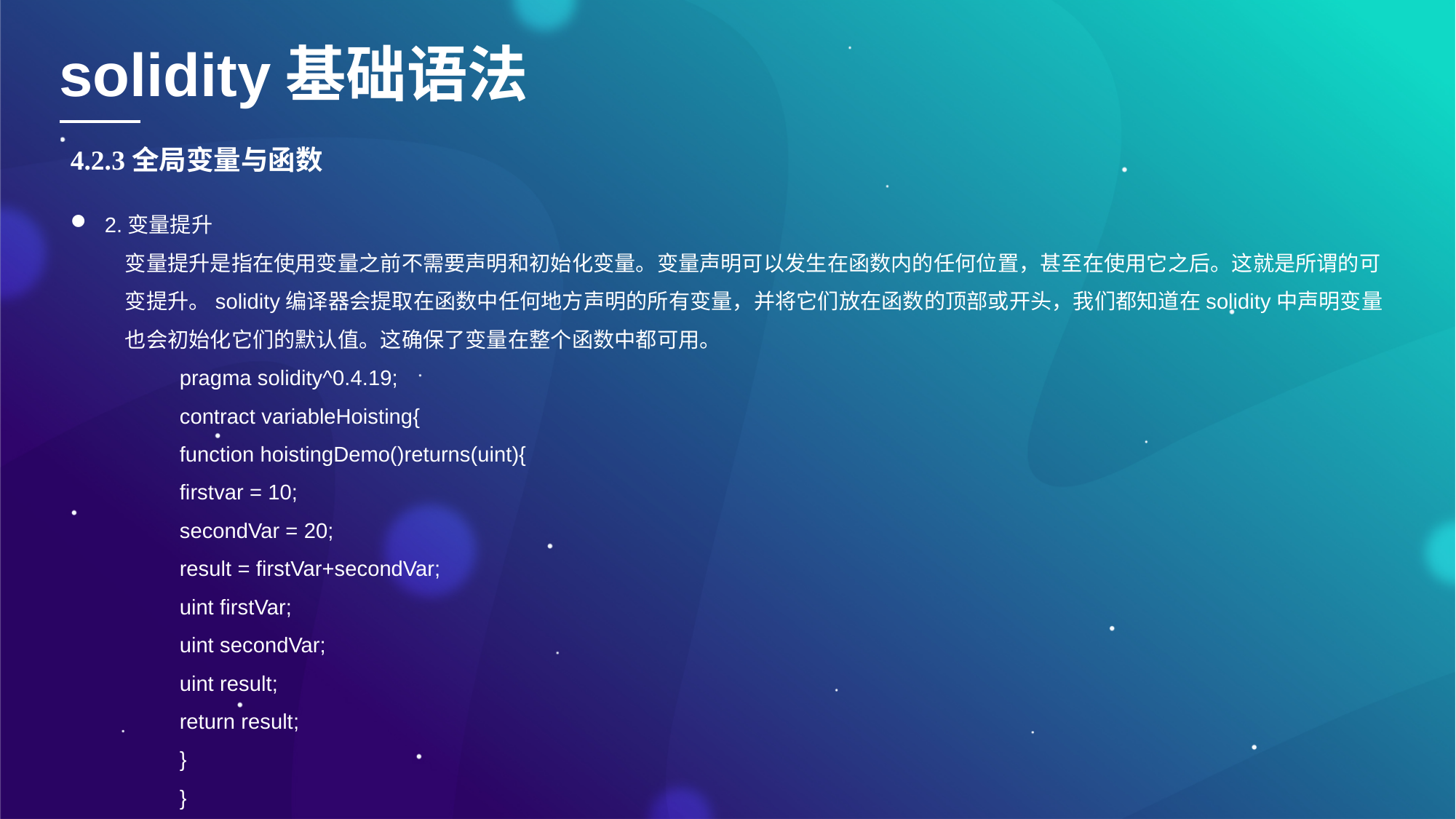

solidity基础语法
4.2.3全局变量与函数
2.变量提升
变量提升是指在使用变量之前不需要声明和初始化变量。变量声明可以发生在函数内的任何位置，甚至在使用它之后。这就是所谓的可变提升。solidity编译器会提取在函数中任何地方声明的所有变量，并将它们放在函数的顶部或开头，我们都知道在solidity中声明变量也会初始化它们的默认值。这确保了变量在整个函数中都可用。
pragma solidity^0.4.19;
contract variableHoisting{
function hoistingDemo()returns(uint){
firstvar = 10;
secondVar = 20;
result = firstVar+secondVar;
uint firstVar;
uint secondVar;
uint result;
return result;
}
}